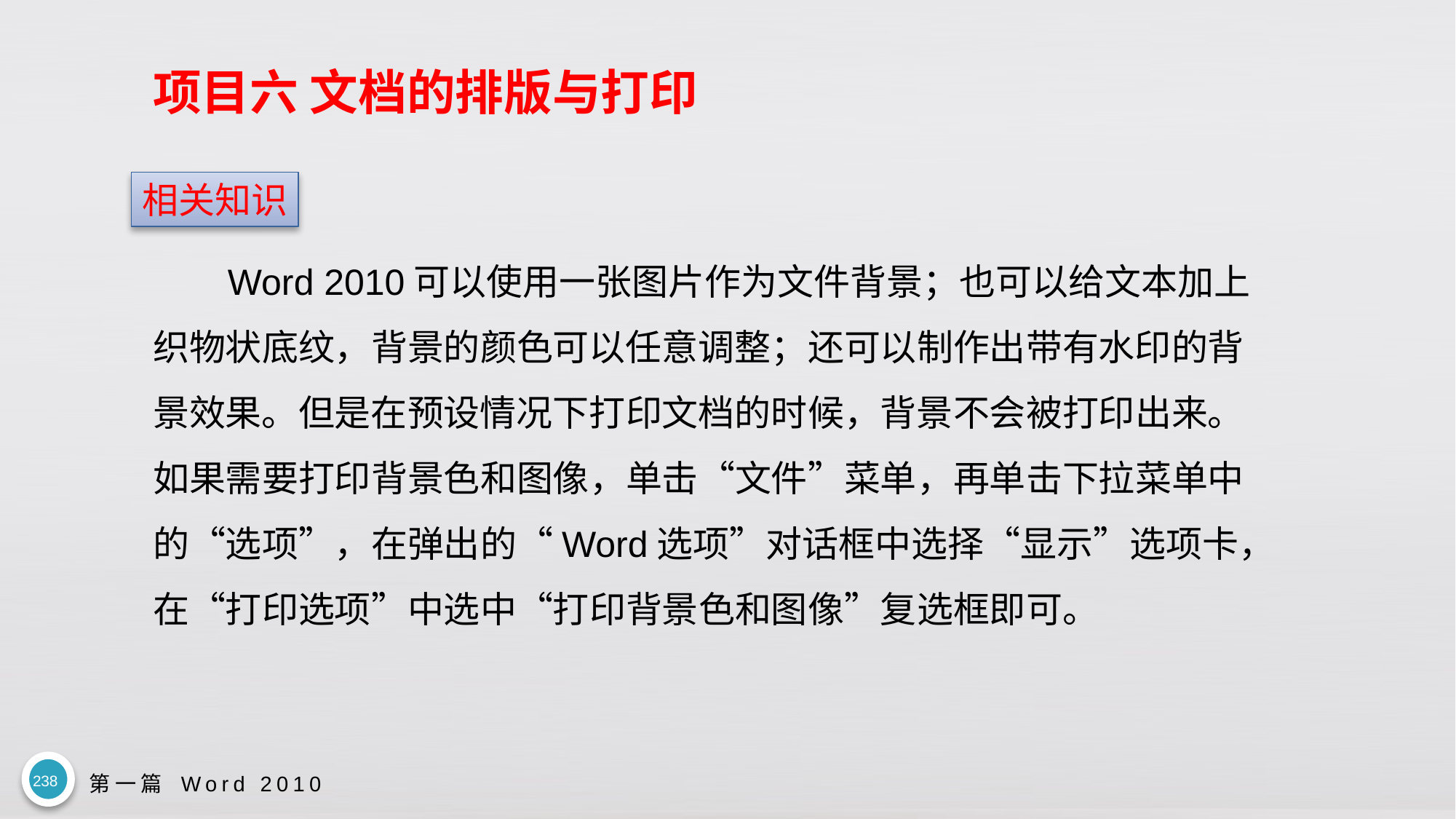

# 项目六 文档的排版与打印
相关知识
Word 2010可以使用一张图片作为文件背景；也可以给文本加上织物状底纹，背景的颜色可以任意调整；还可以制作出带有水印的背景效果。但是在预设情况下打印文档的时候，背景不会被打印出来。如果需要打印背景色和图像，单击“文件”菜单，再单击下拉菜单中的“选项”，在弹出的“Word选项”对话框中选择“显示”选项卡，在“打印选项”中选中“打印背景色和图像”复选框即可。
238